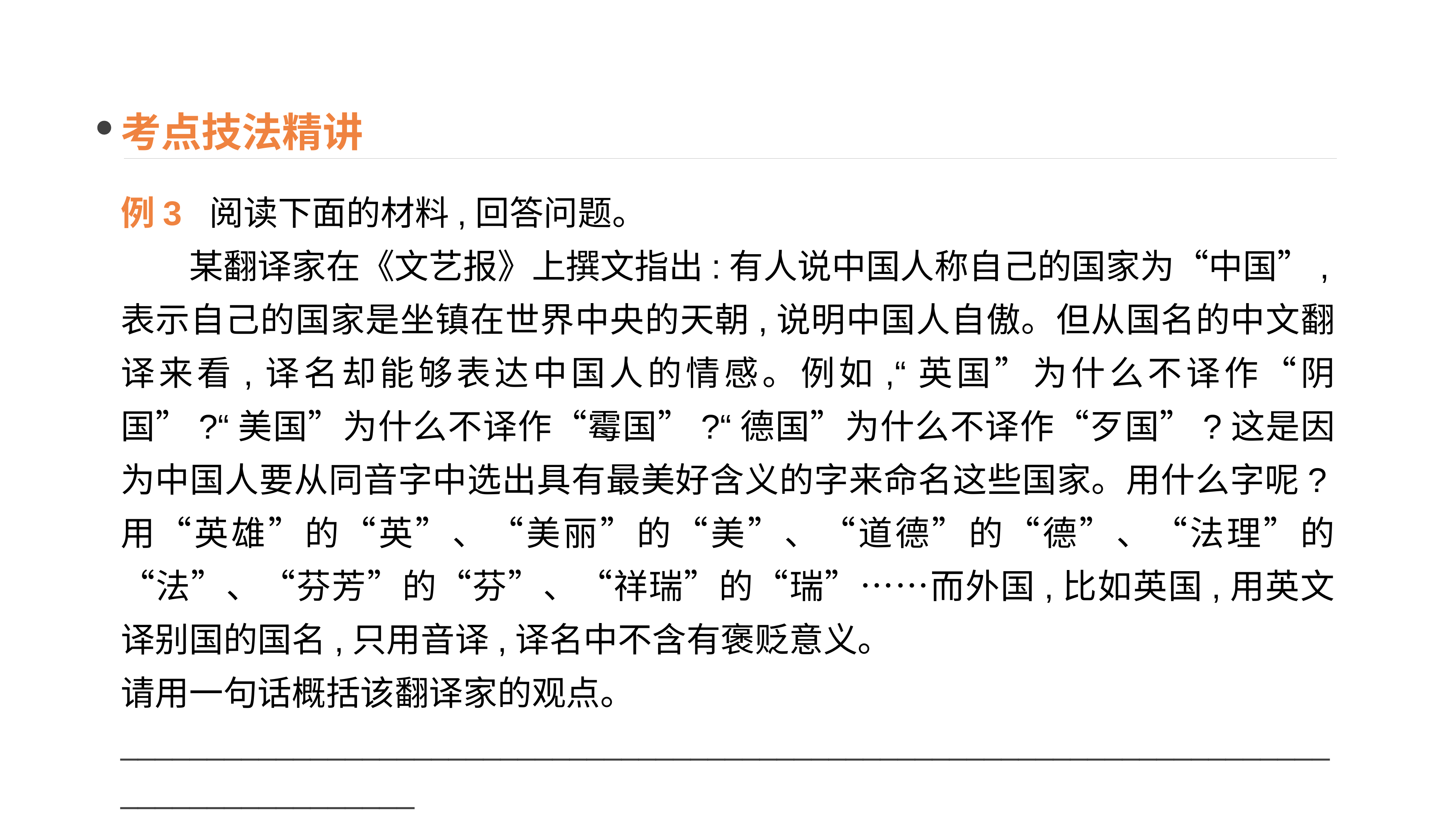

考点技法精讲

例3  阅读下面的材料,回答问题。
　　某翻译家在《文艺报》上撰文指出:有人说中国人称自己的国家为“中国”,表示自己的国家是坐镇在世界中央的天朝,说明中国人自傲。但从国名的中文翻译来看,译名却能够表达中国人的情感。例如,“英国”为什么不译作“阴国”?“美国”为什么不译作“霉国”?“德国”为什么不译作“歹国”?这是因为中国人要从同音字中选出具有最美好含义的字来命名这些国家。用什么字呢?用“英雄”的“英”、“美丽”的“美”、“道德”的“德”、“法理”的“法”、“芬芳”的“芬”、“祥瑞”的“瑞”……而外国,比如英国,用英文译别国的国名,只用音译,译名中不含有褒贬意义。
请用一句话概括该翻译家的观点。
_______________________________________________________________________________________